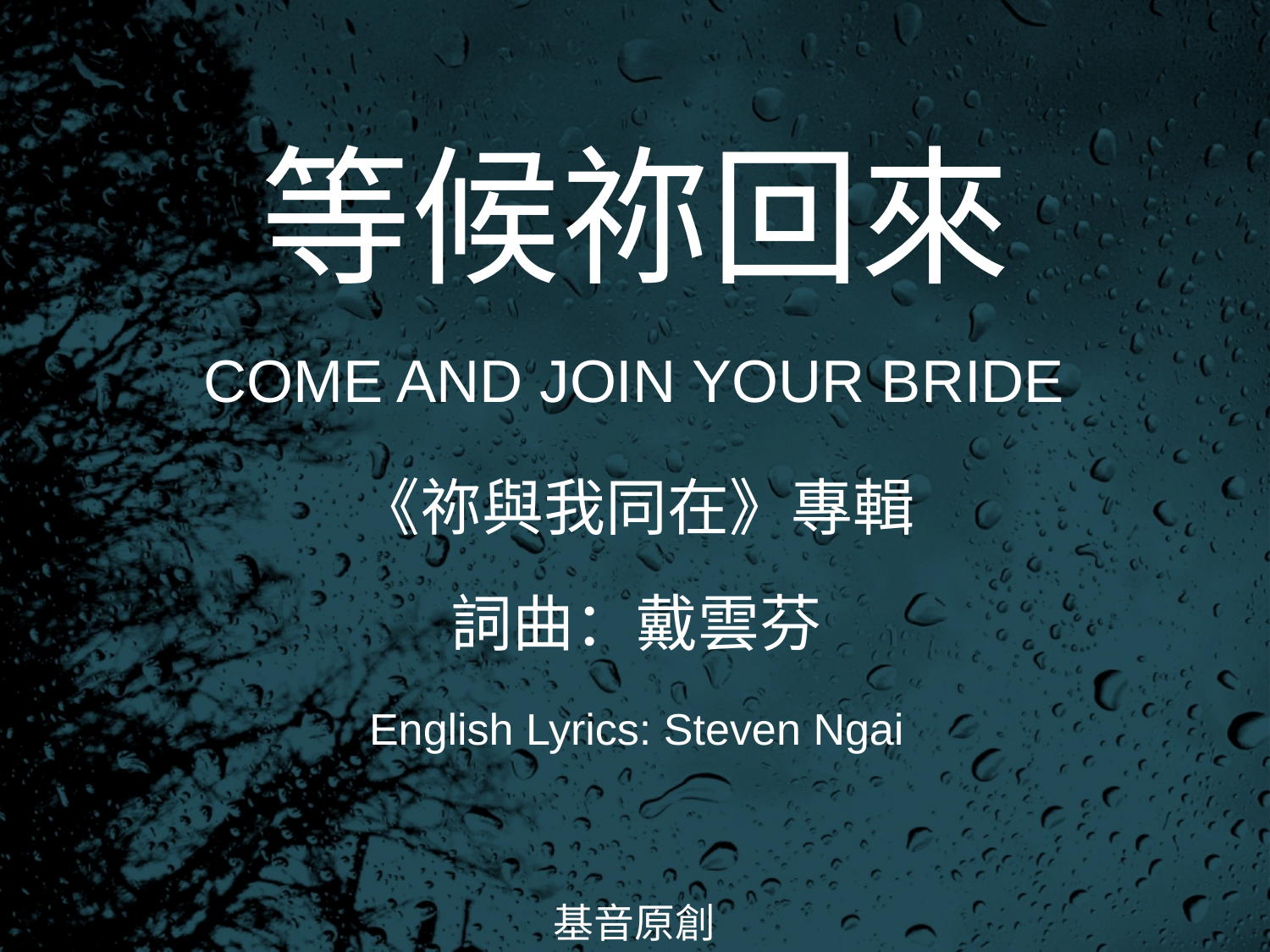

等候祢回來
COME AND JOIN YOUR BRIDE
# 《祢與我同在》專輯 詞曲：戴雲芬 English Lyrics: Steven Ngai

基音原創